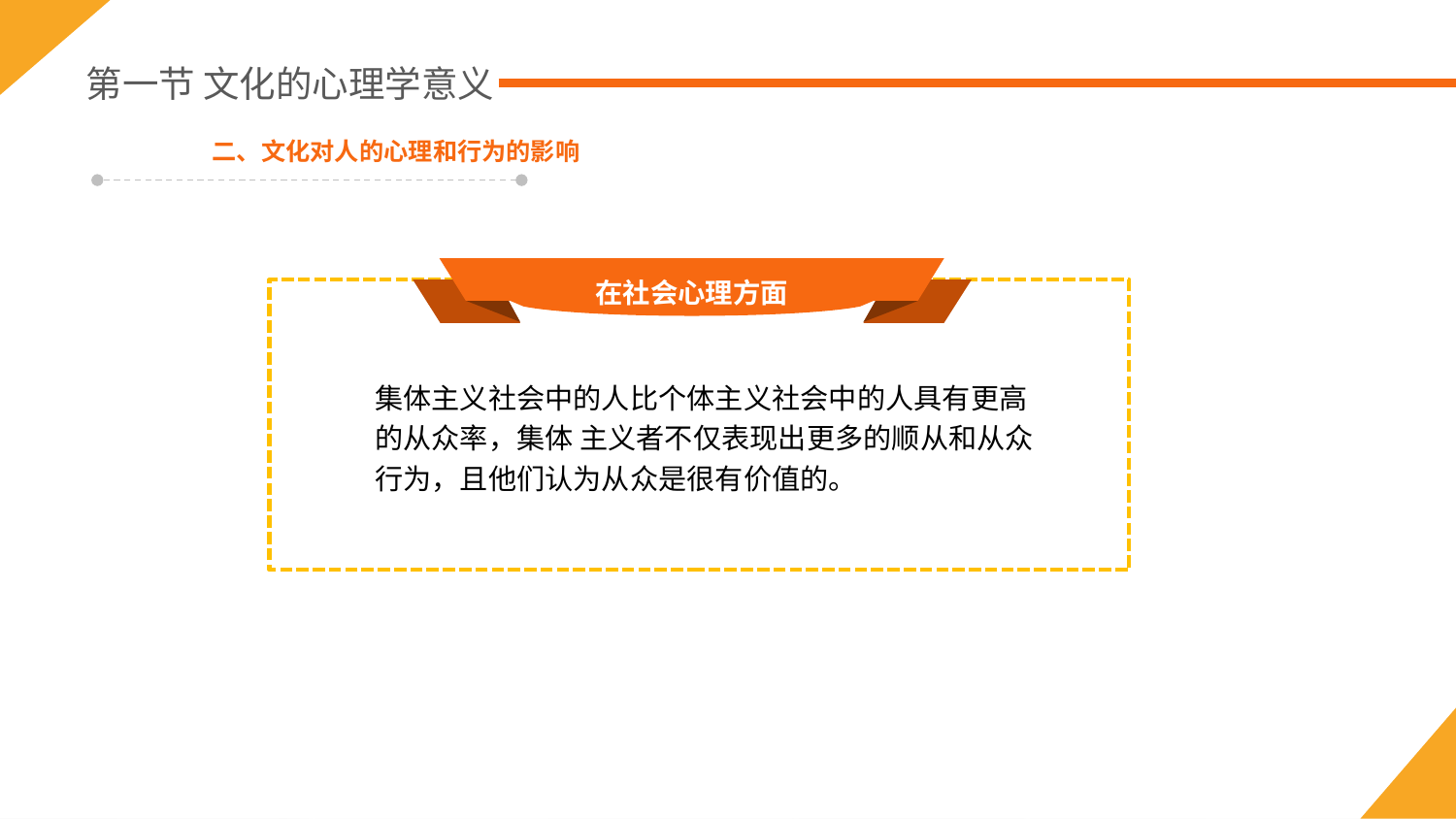

第一节 文化的心理学意义
二、文化对人的心理和行为的影响

在社会心理方面

集体主义社会中的人比个体主义社会中的人具有更高的从众率，集体 主义者不仅表现出更多的顺从和从众行为，且他们认为从众是很有价值的。